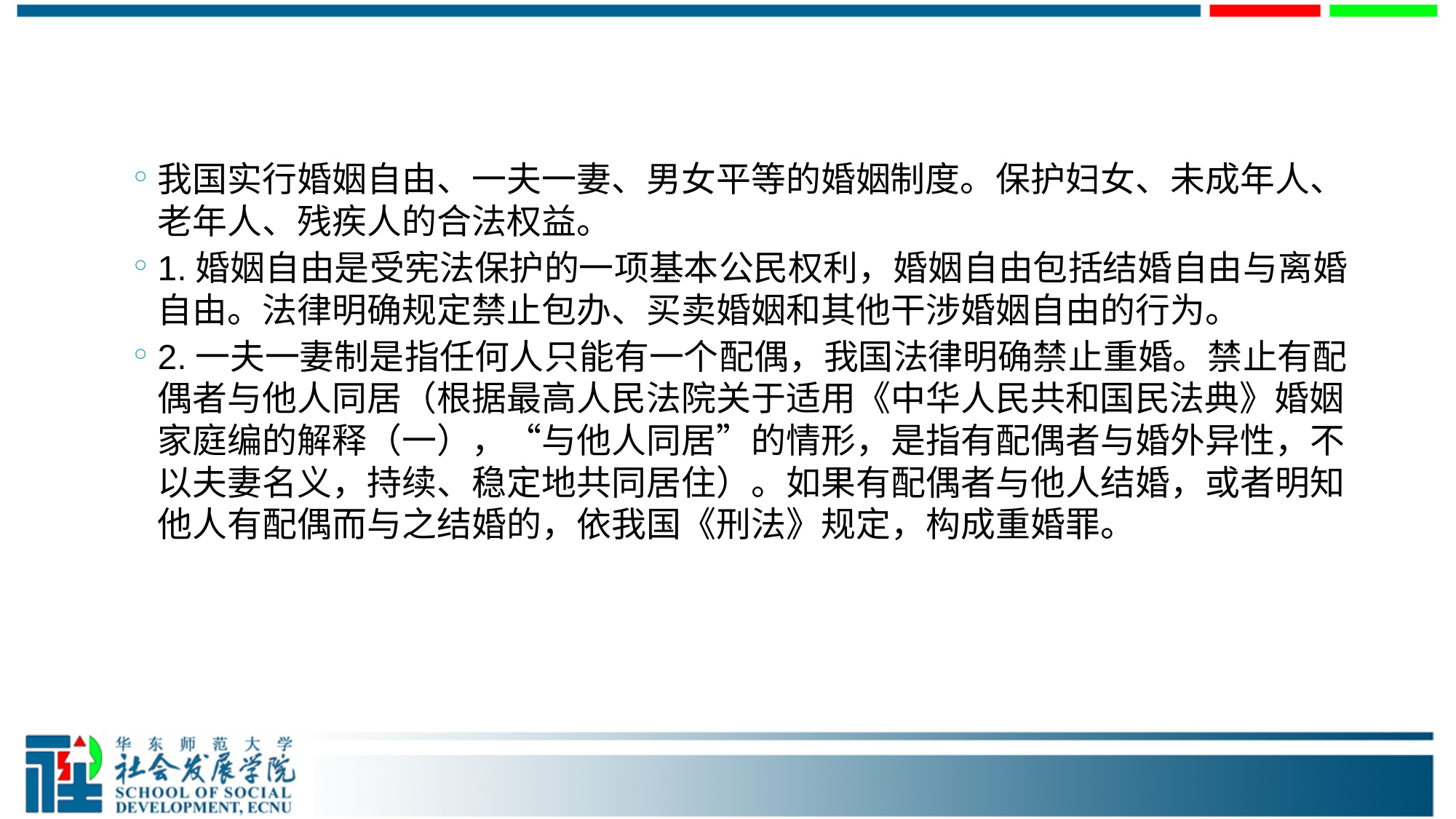

#
我国实行婚姻自由、一夫一妻、男女平等的婚姻制度。保护妇女、未成年人、老年人、残疾人的合法权益。
1.婚姻自由是受宪法保护的一项基本公民权利，婚姻自由包括结婚自由与离婚自由。法律明确规定禁止包办、买卖婚姻和其他干涉婚姻自由的行为。
2.一夫一妻制是指任何人只能有一个配偶，我国法律明确禁止重婚。禁止有配偶者与他人同居（根据最高人民法院关于适用《中华人民共和国民法典》婚姻家庭编的解释（一），“与他人同居”的情形，是指有配偶者与婚外异性，不以夫妻名义，持续、稳定地共同居住）。如果有配偶者与他人结婚，或者明知他人有配偶而与之结婚的，依我国《刑法》规定，构成重婚罪。